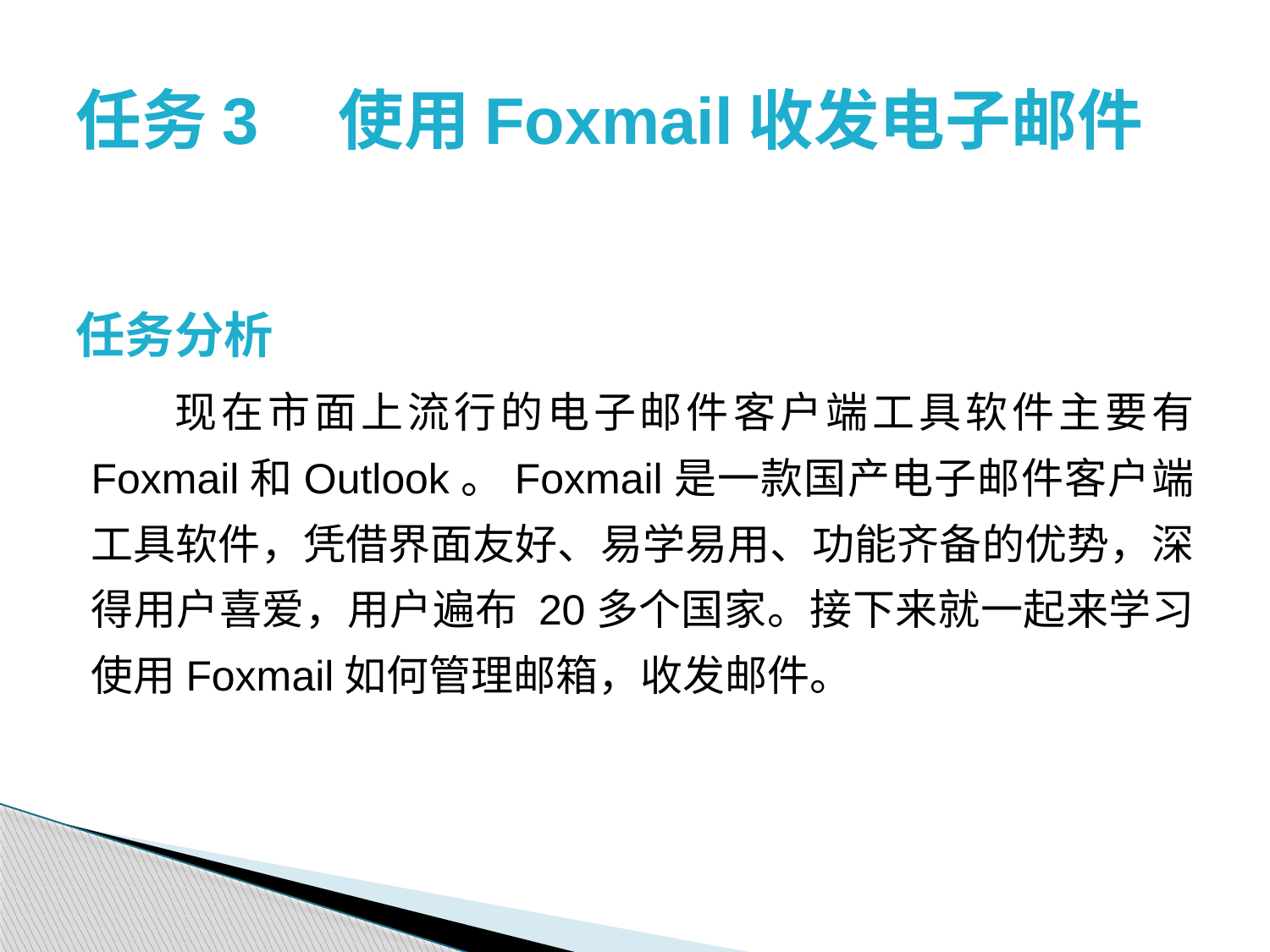

# 任务3　使用Foxmail收发电子邮件
任务分析
现在市面上流行的电子邮件客户端工具软件主要有 Foxmail和Outlook。Foxmail是一款国产电子邮件客户端工具软件，凭借界面友好、易学易用、功能齐备的优势，深得用户喜爱，用户遍布 20多个国家。接下来就一起来学习使用Foxmail如何管理邮箱，收发邮件。